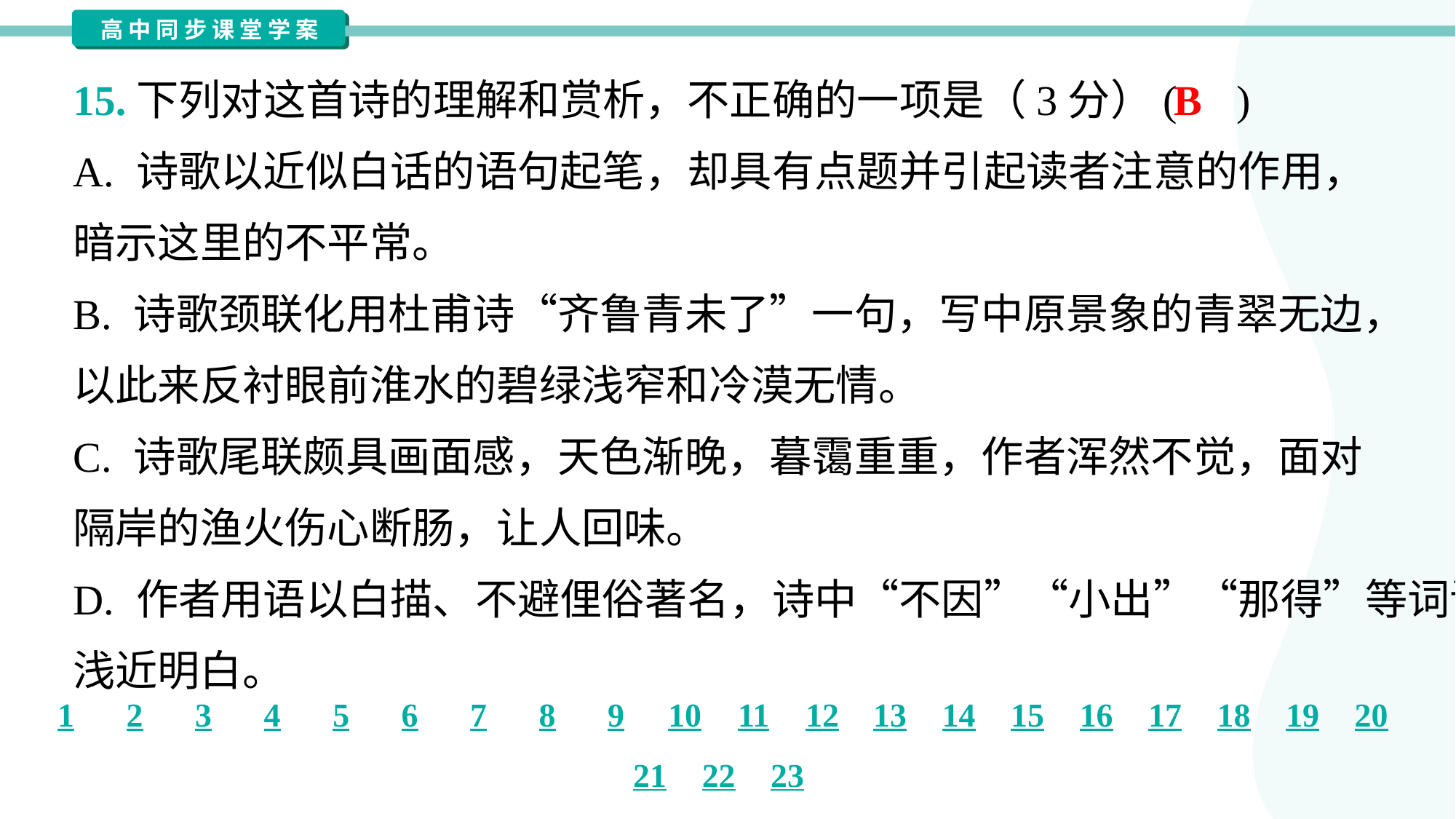

15.下列对这首诗的理解和赏析，不正确的一项是（3分）(     )
B
A. 诗歌以近似白话的语句起笔，却具有点题并引起读者注意的作用，
暗示这里的不平常。
B. 诗歌颈联化用杜甫诗“齐鲁青未了”一句，写中原景象的青翠无边，
以此来反衬眼前淮水的碧绿浅窄和冷漠无情。
C. 诗歌尾联颇具画面感，天色渐晚，暮霭重重，作者浑然不觉，面对
隔岸的渔火伤心断肠，让人回味。
D. 作者用语以白描、不避俚俗著名，诗中“不因”“小出”“那得”等词语
浅近明白。